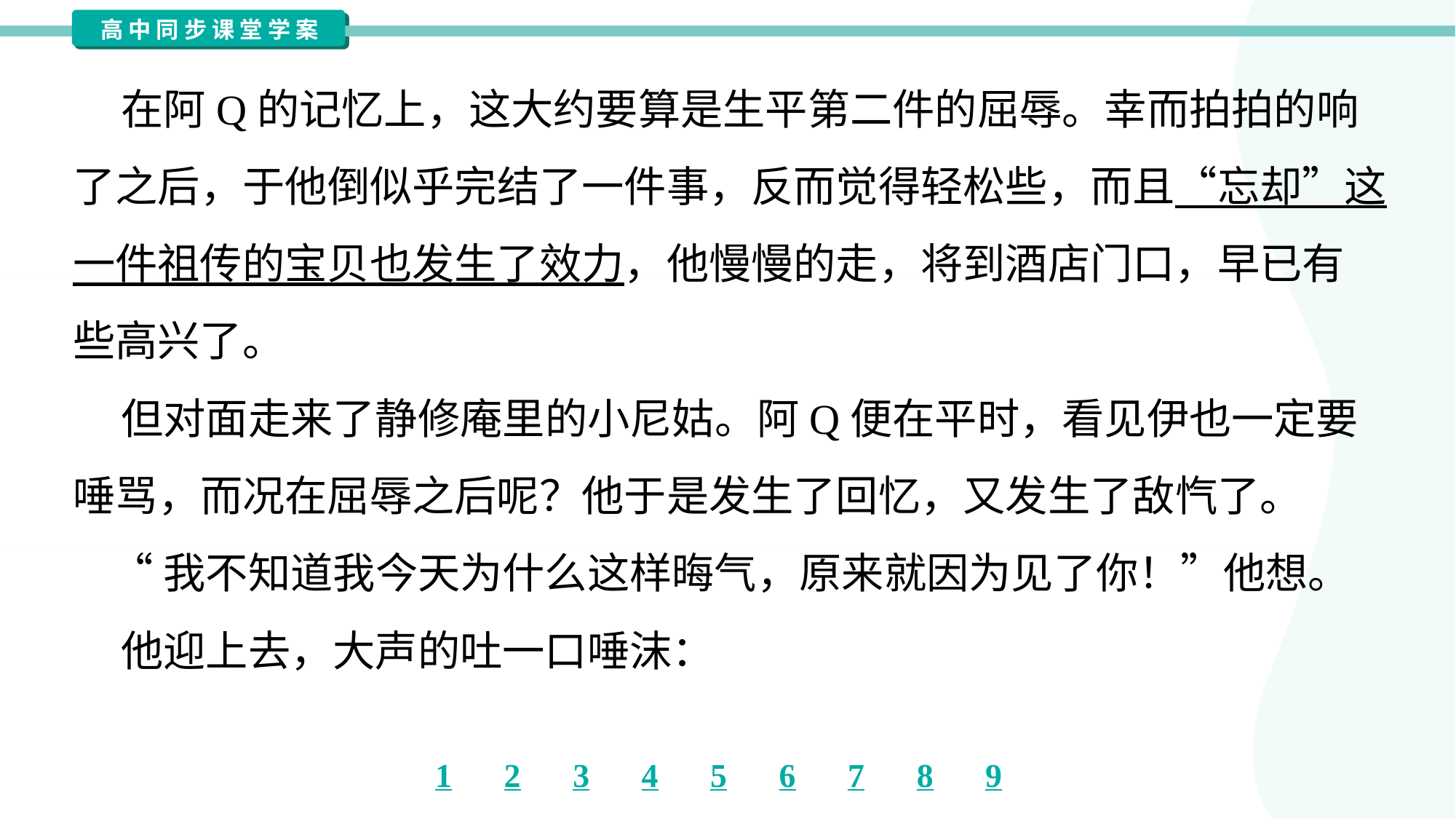

在阿Q的记忆上，这大约要算是生平第二件的屈辱。幸而拍拍的响
了之后，于他倒似乎完结了一件事，反而觉得轻松些，而且“忘却”这
一件祖传的宝贝也发生了效力，他慢慢的走，将到酒店门口，早已有
些高兴了。
    但对面走来了静修庵里的小尼姑。阿Q便在平时，看见伊也一定要
唾骂，而况在屈辱之后呢？他于是发生了回忆，又发生了敌忾了。
    “我不知道我今天为什么这样晦气，原来就因为见了你！”他想。
    他迎上去，大声的吐一口唾沫：